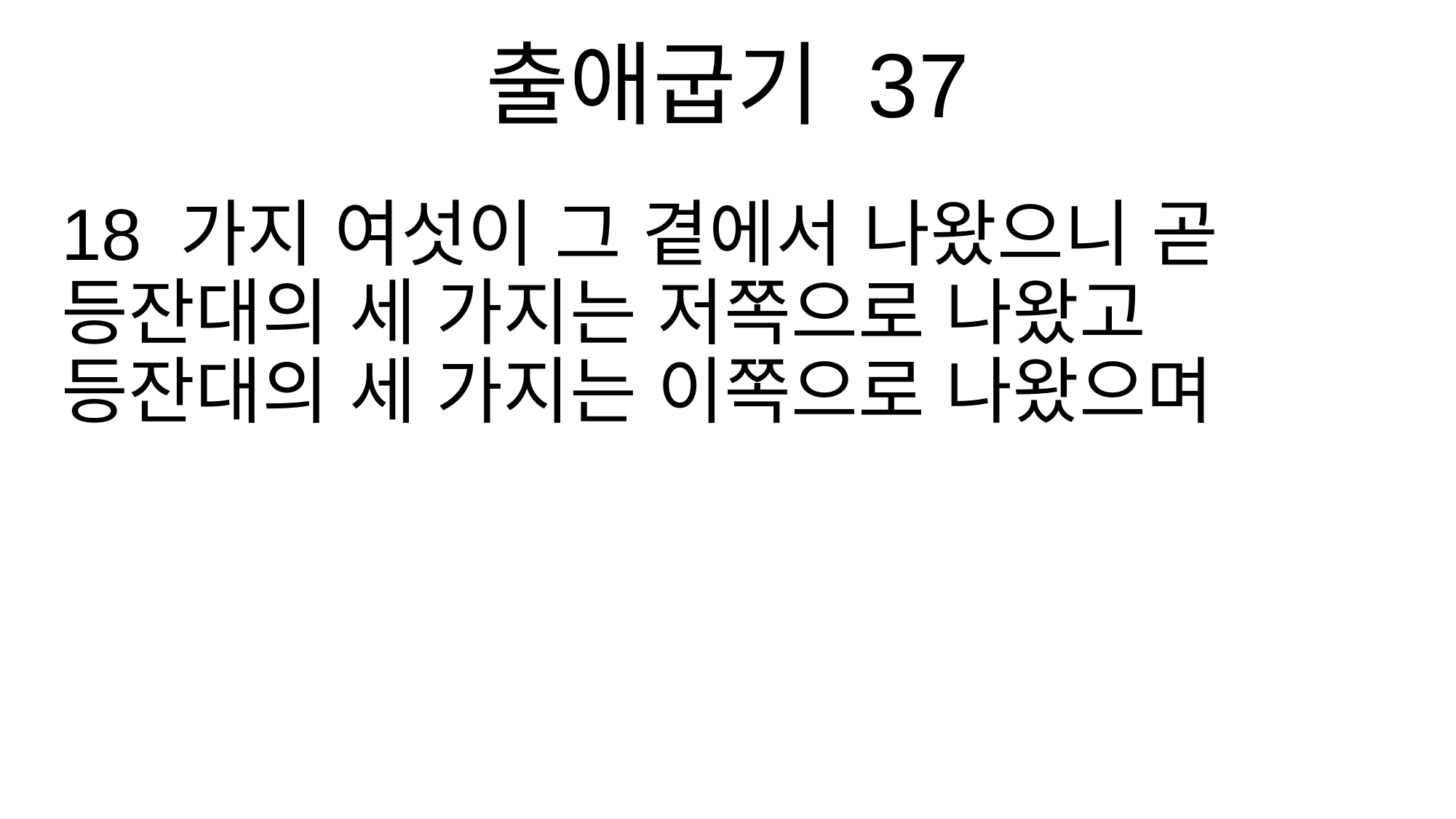

출애굽기 37
18 가지 여섯이 그 곁에서 나왔으니 곧 등잔대의 세 가지는 저쪽으로 나왔고 등잔대의 세 가지는 이쪽으로 나왔으며